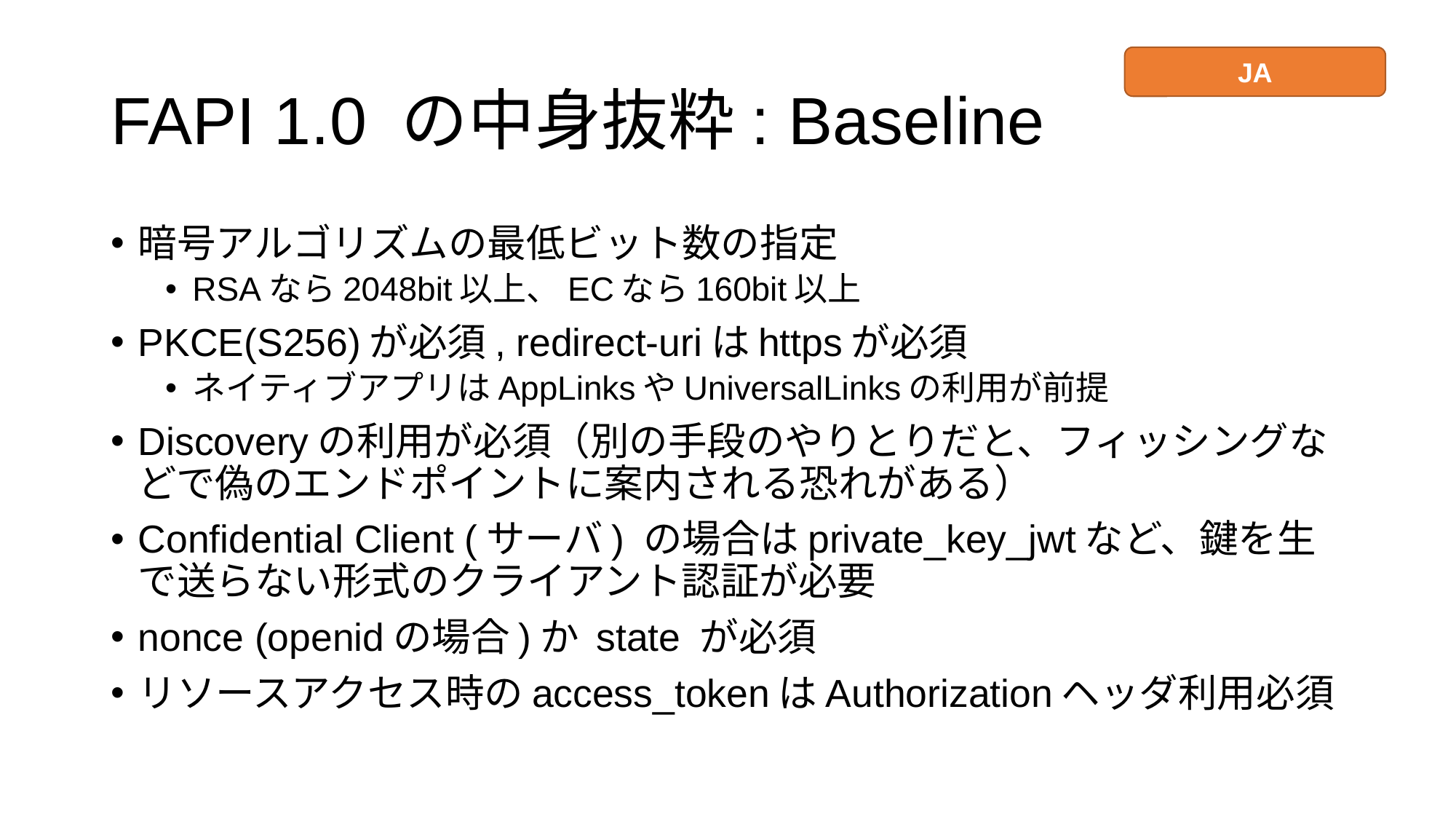

# FAPI 1.0 の中身抜粋: Baseline
JA
暗号アルゴリズムの最低ビット数の指定
RSAなら2048bit以上、ECなら160bit以上
PKCE(S256)が必須, redirect-uriはhttpsが必須
ネイティブアプリはAppLinksやUniversalLinksの利用が前提
Discoveryの利用が必須（別の手段のやりとりだと、フィッシングなどで偽のエンドポイントに案内される恐れがある）
Confidential Client (サーバ) の場合はprivate_key_jwtなど、鍵を生で送らない形式のクライアント認証が必要
nonce (openidの場合)か state が必須
リソースアクセス時のaccess_tokenはAuthorizationヘッダ利用必須